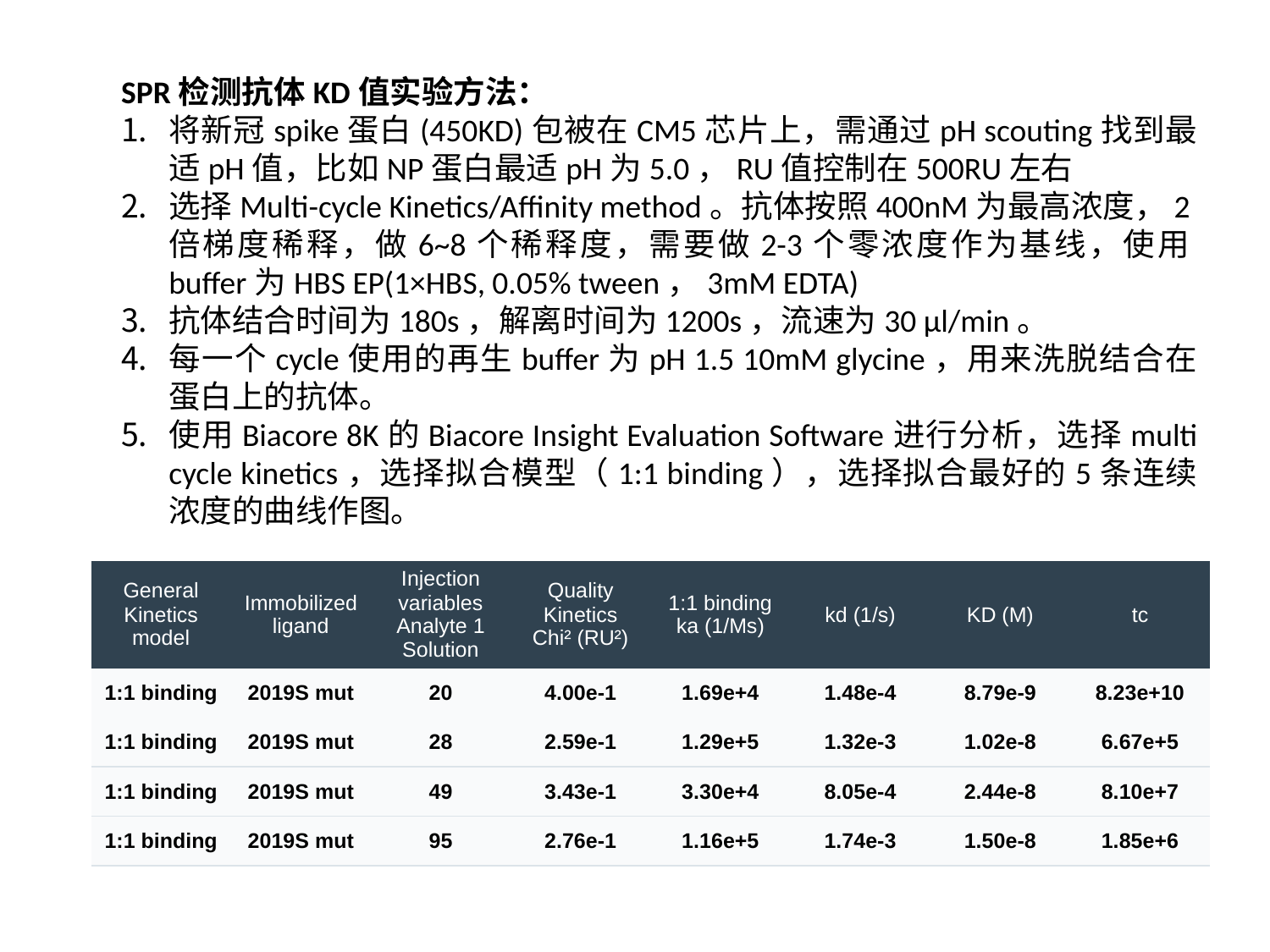

SPR检测抗体KD值实验方法：
将新冠spike蛋白(450KD)包被在CM5芯片上，需通过pH scouting找到最适pH值，比如NP蛋白最适pH为5.0，RU值控制在500RU左右
选择Multi-cycle Kinetics/Affinity method。抗体按照400nM为最高浓度，2倍梯度稀释，做6~8个稀释度，需要做2-3个零浓度作为基线，使用buffer为HBS EP(1×HBS, 0.05% tween，3mM EDTA)
抗体结合时间为180s，解离时间为1200s，流速为30 μl/min。
每一个cycle使用的再生buffer为pH 1.5 10mM glycine，用来洗脱结合在蛋白上的抗体。
使用Biacore 8K的Biacore Insight Evaluation Software进行分析，选择multi cycle kinetics，选择拟合模型（1:1 binding），选择拟合最好的5条连续浓度的曲线作图。

| General Kinetics model | Immobilized ligand | Injection variables Analyte 1 Solution | Quality Kinetics Chi² (RU²) | 1:1 binding ka (1/Ms) | kd (1/s) | KD (M) | tc |
| --- | --- | --- | --- | --- | --- | --- | --- |
| 1:1 binding | 2019S mut | 20 | 4.00e-1 | 1.69e+4 | 1.48e-4 | 8.79e-9 | 8.23e+10 |
| 1:1 binding | 2019S mut | 28 | 2.59e-1 | 1.29e+5 | 1.32e-3 | 1.02e-8 | 6.67e+5 |
| 1:1 binding | 2019S mut | 49 | 3.43e-1 | 3.30e+4 | 8.05e-4 | 2.44e-8 | 8.10e+7 |
| 1:1 binding | 2019S mut | 95 | 2.76e-1 | 1.16e+5 | 1.74e-3 | 1.50e-8 | 1.85e+6 |